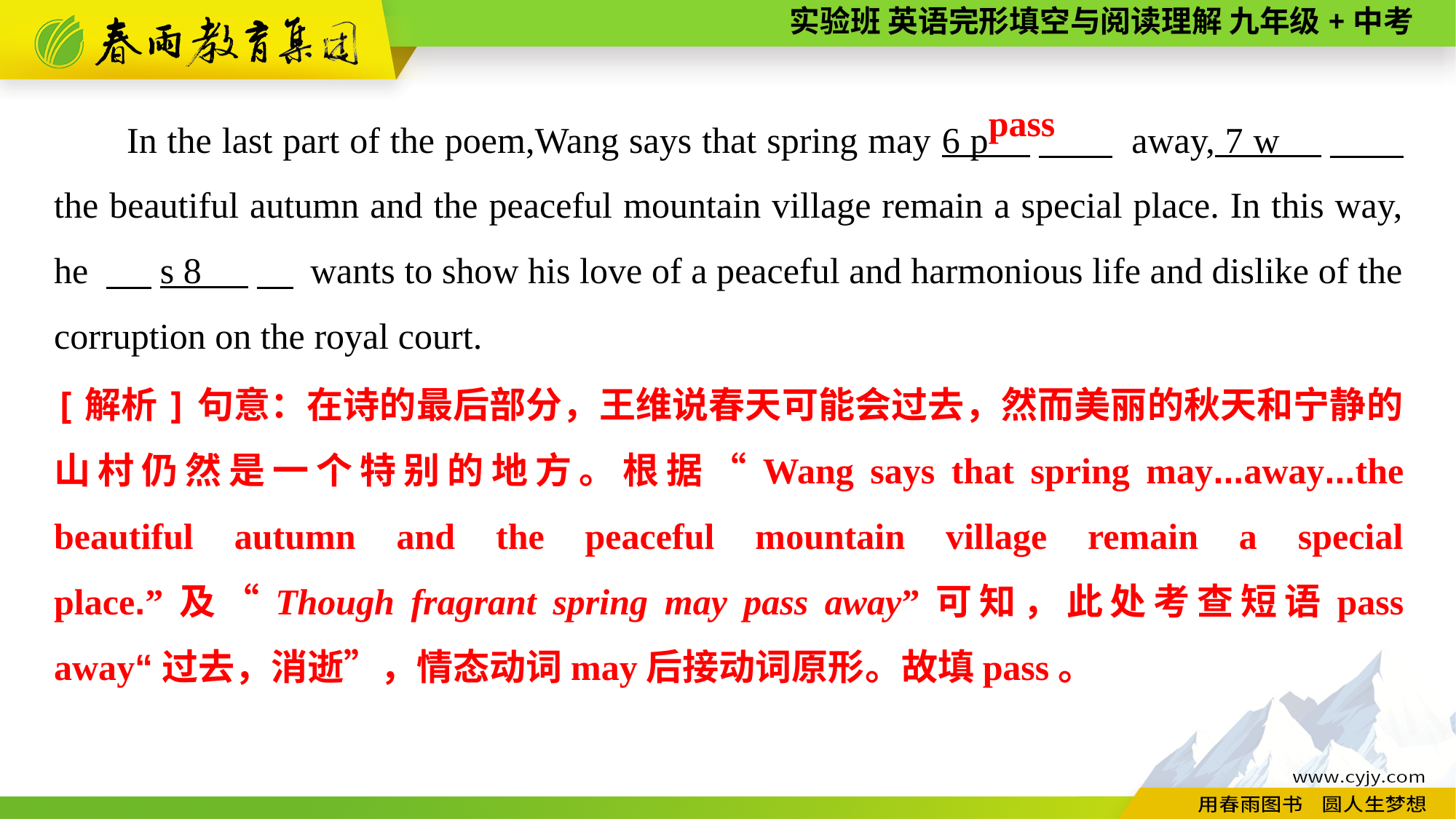

In the last part of the poem,Wang says that spring may 6 p    　　 away, 7 w    　　 the beautiful autumn and the peaceful mountain village remain a special place. In this way, he 　 s 8     　 wants to show his love of a peaceful and harmonious life and dislike of the corruption on the royal court.
pass
[解析]句意：在诗的最后部分，王维说春天可能会过去，然而美丽的秋天和宁静的山村仍然是一个特别的地方。根据“Wang says that spring may...away...the beautiful autumn and the peaceful mountain village remain a special place.”及“Though fragrant spring may pass away”可知，此处考查短语pass away“过去，消逝”，情态动词may后接动词原形。故填pass。